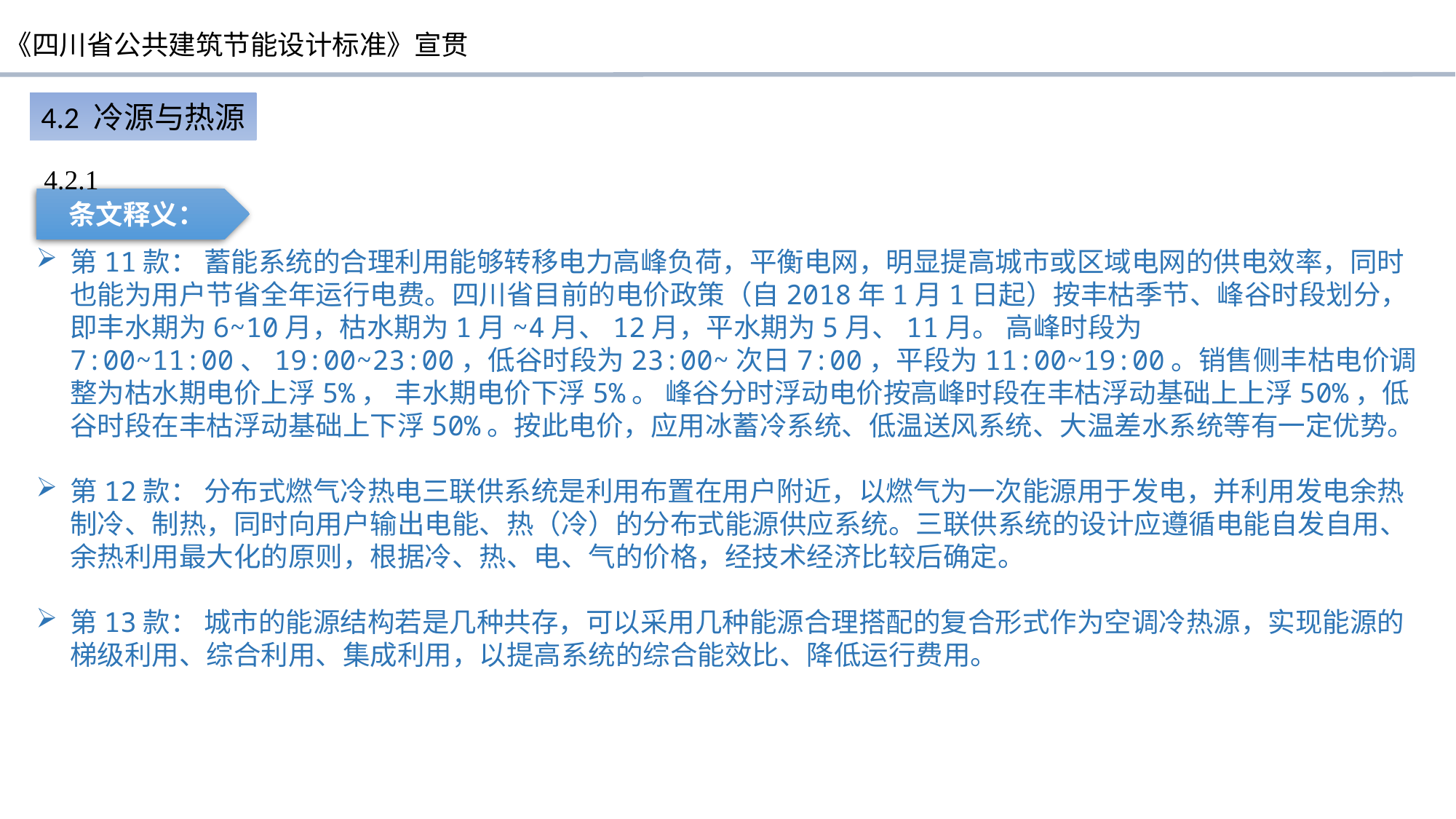

4.2 冷源与热源
4.2.1
条文释义：
第11款： 蓄能系统的合理利用能够转移电力高峰负荷，平衡电网，明显提高城市或区域电网的供电效率，同时也能为用户节省全年运行电费。四川省目前的电价政策（自2018年1月1日起）按丰枯季节、峰谷时段划分，即丰水期为6~10月，枯水期为1月~4月、12月，平水期为5月、11月。 高峰时段为7:00~11:00、19:00~23:00，低谷时段为23:00~次日7:00，平段为11:00~19:00。销售侧丰枯电价调整为枯水期电价上浮5%， 丰水期电价下浮5%。 峰谷分时浮动电价按高峰时段在丰枯浮动基础上上浮50%，低谷时段在丰枯浮动基础上下浮50%。按此电价，应用冰蓄冷系统、低温送风系统、大温差水系统等有一定优势。

第12款： 分布式燃气冷热电三联供系统是利用布置在用户附近，以燃气为一次能源用于发电，并利用发电余热制冷、制热，同时向用户输出电能、热（冷）的分布式能源供应系统。三联供系统的设计应遵循电能自发自用、余热利用最大化的原则，根据冷、热、电、气的价格，经技术经济比较后确定。

第13款： 城市的能源结构若是几种共存，可以采用几种能源合理搭配的复合形式作为空调冷热源，实现能源的梯级利用、综合利用、集成利用，以提高系统的综合能效比、降低运行费用。